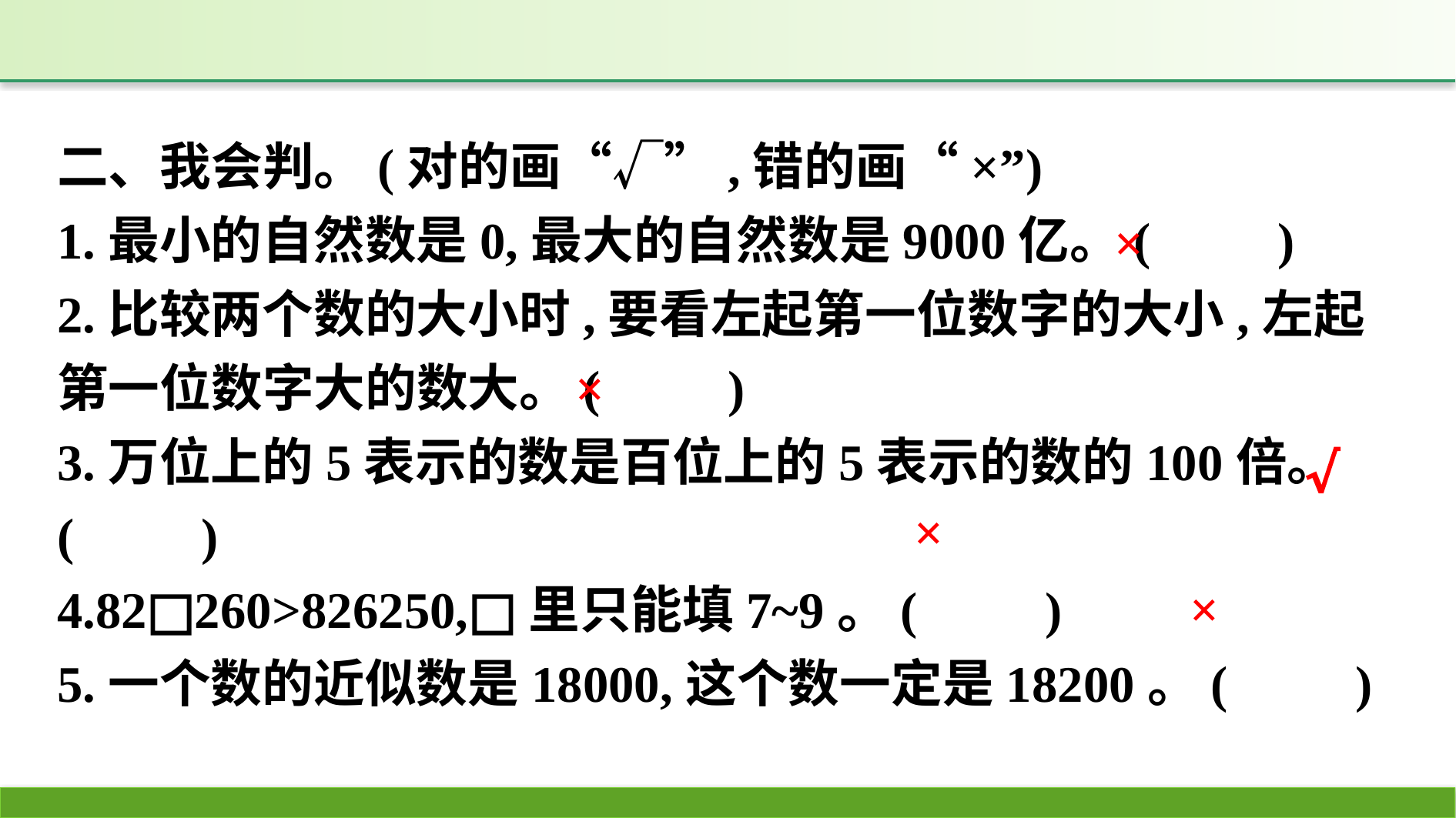

二、我会判。(对的画“√”,错的画“×”)
1.最小的自然数是0,最大的自然数是9000亿。(　　)
2.比较两个数的大小时,要看左起第一位数字的大小,左起第一位数字大的数大。(　　)
3.万位上的5表示的数是百位上的5表示的数的100倍。(　　)
4.82□260>826250,□里只能填7~9。(　　)
5.一个数的近似数是18000,这个数一定是18200。(　　)
×
×
√
×
×